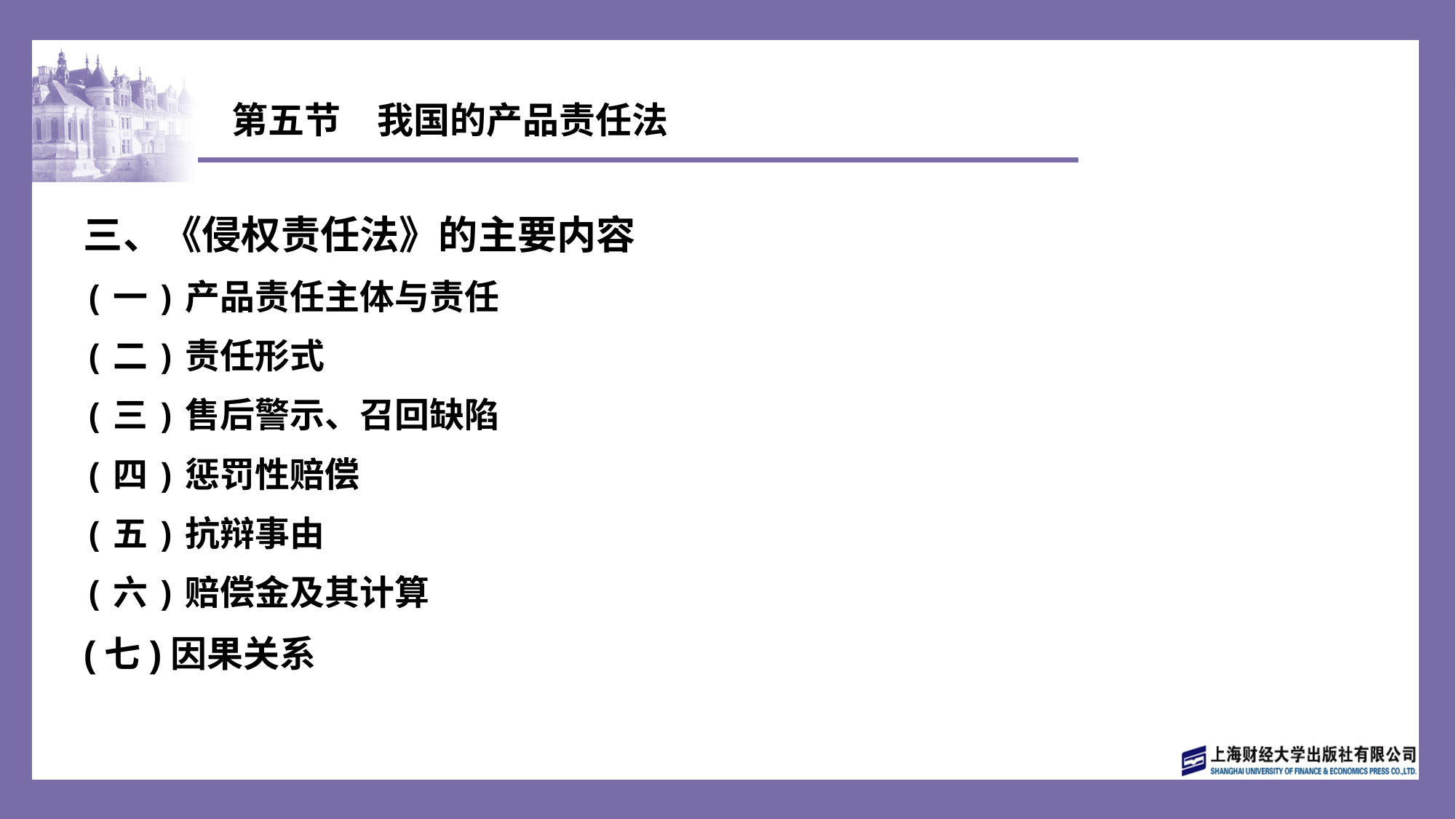

# 第五节　我国的产品责任法
三、《侵权责任法》的主要内容
(一)产品责任主体与责任
(二)责任形式
(三)售后警示、召回缺陷
(四)惩罚性赔偿
(五)抗辩事由
(六)赔偿金及其计算
(七)因果关系